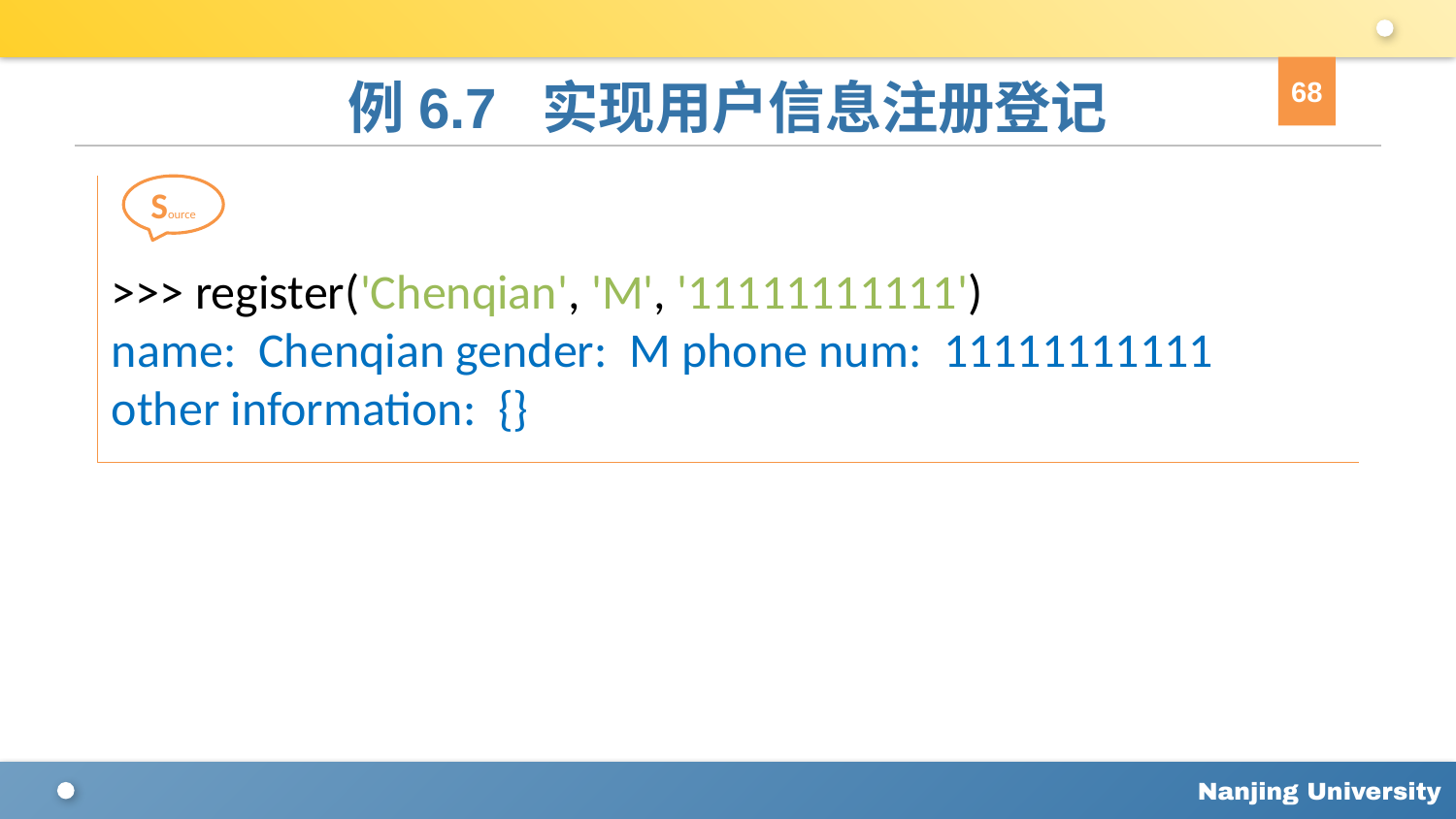

68
# 例6.7  实现用户信息注册登记

>>> register('Chenqian', 'M', '11111111111')
name:  Chenqian gender:  M phone num:  11111111111
other information:  {}
Source